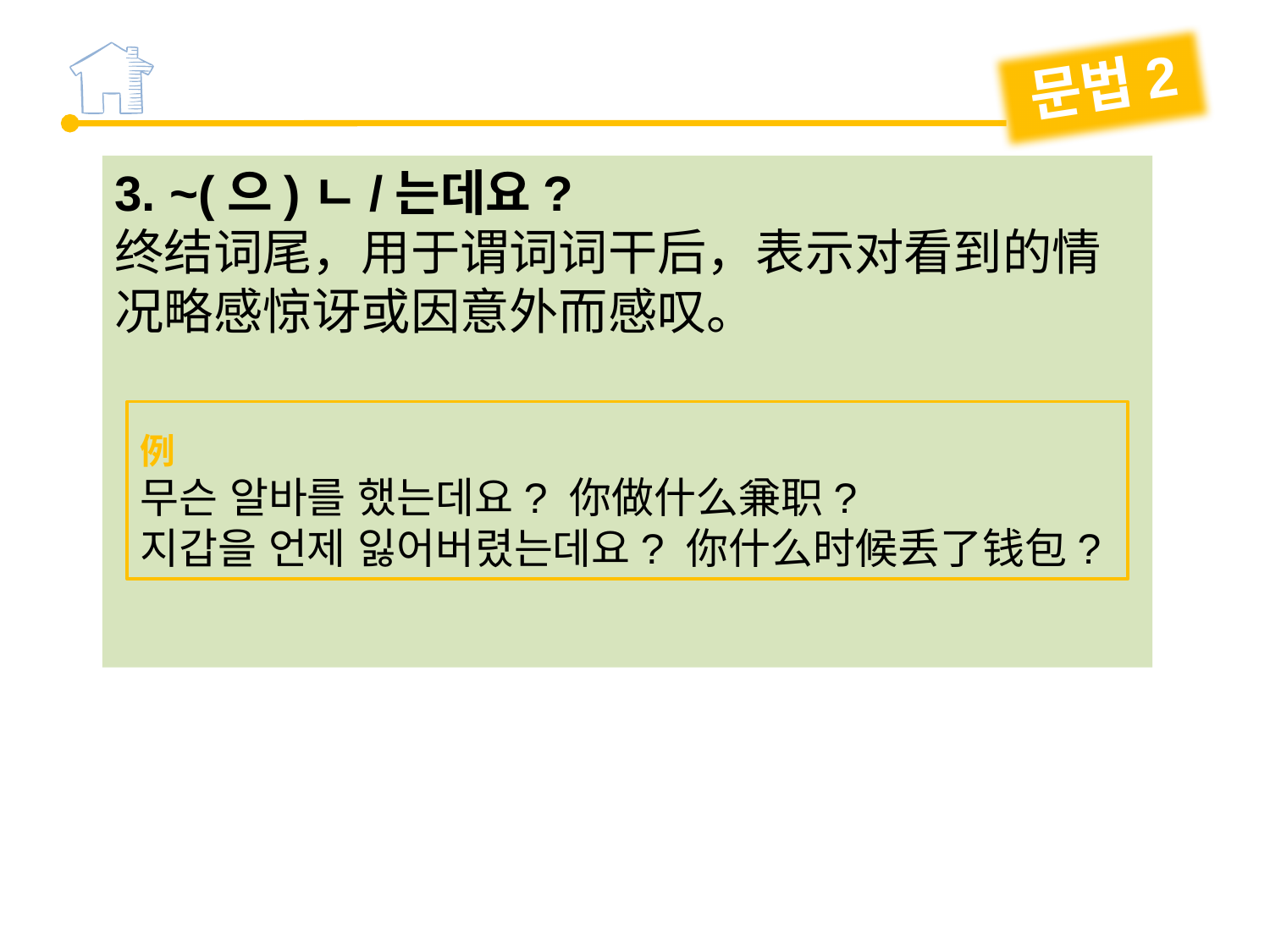

문법2

3. ~(으)ㄴ/는데요?
终结词尾，用于谓词词干后，表示对看到的情况略感惊讶或因意外而感叹。

例
무슨 알바를 했는데요? 你做什么兼职?
지갑을 언제 잃어버렸는데요? 你什么时候丢了钱包?